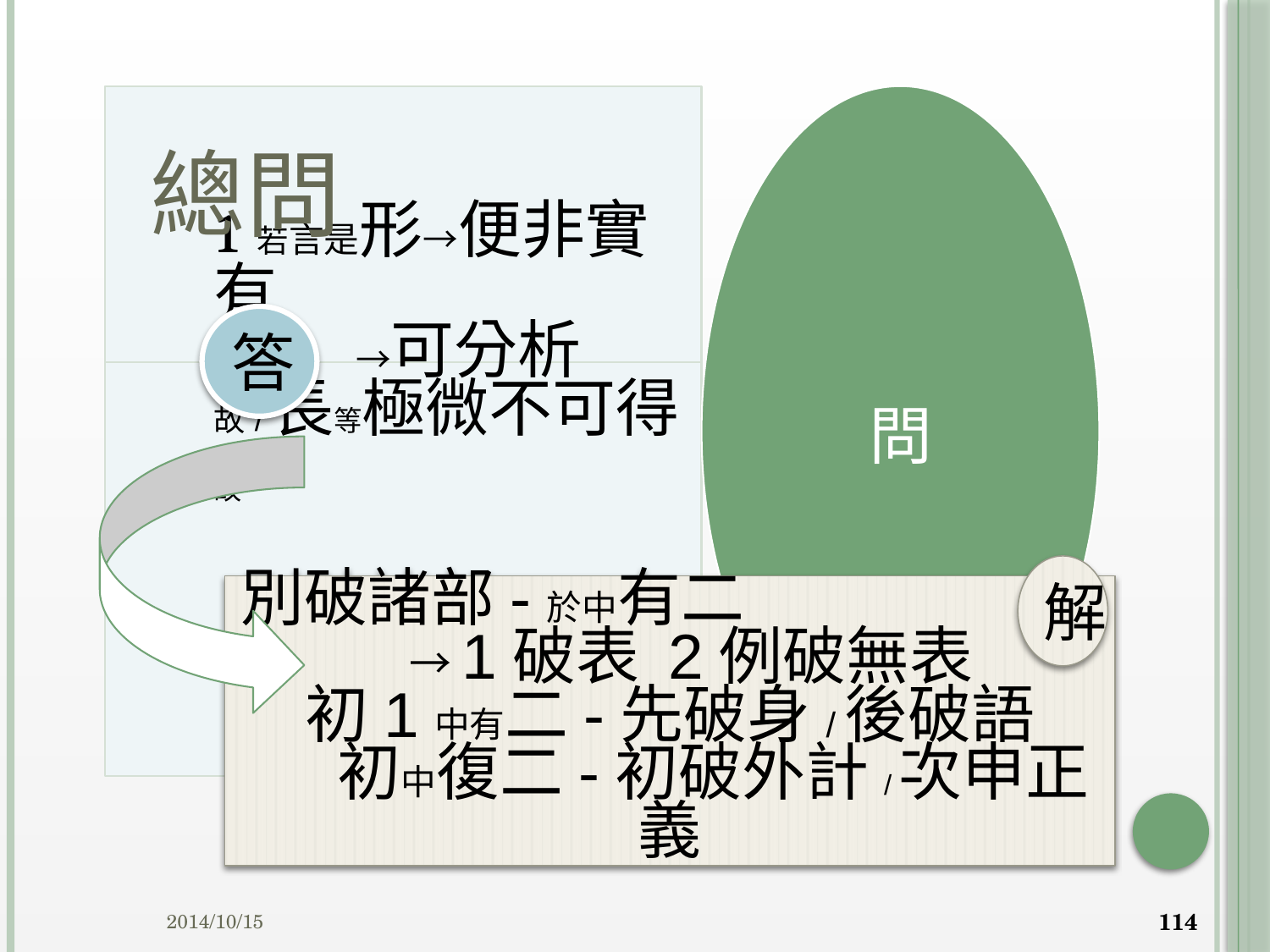

問
# 總問
答

解
別破諸部-於中有二                             →1破表 2例破無表
初1中有二-先破身/後破語
           初中復二-初破外計/次申正義
2014/10/15
114